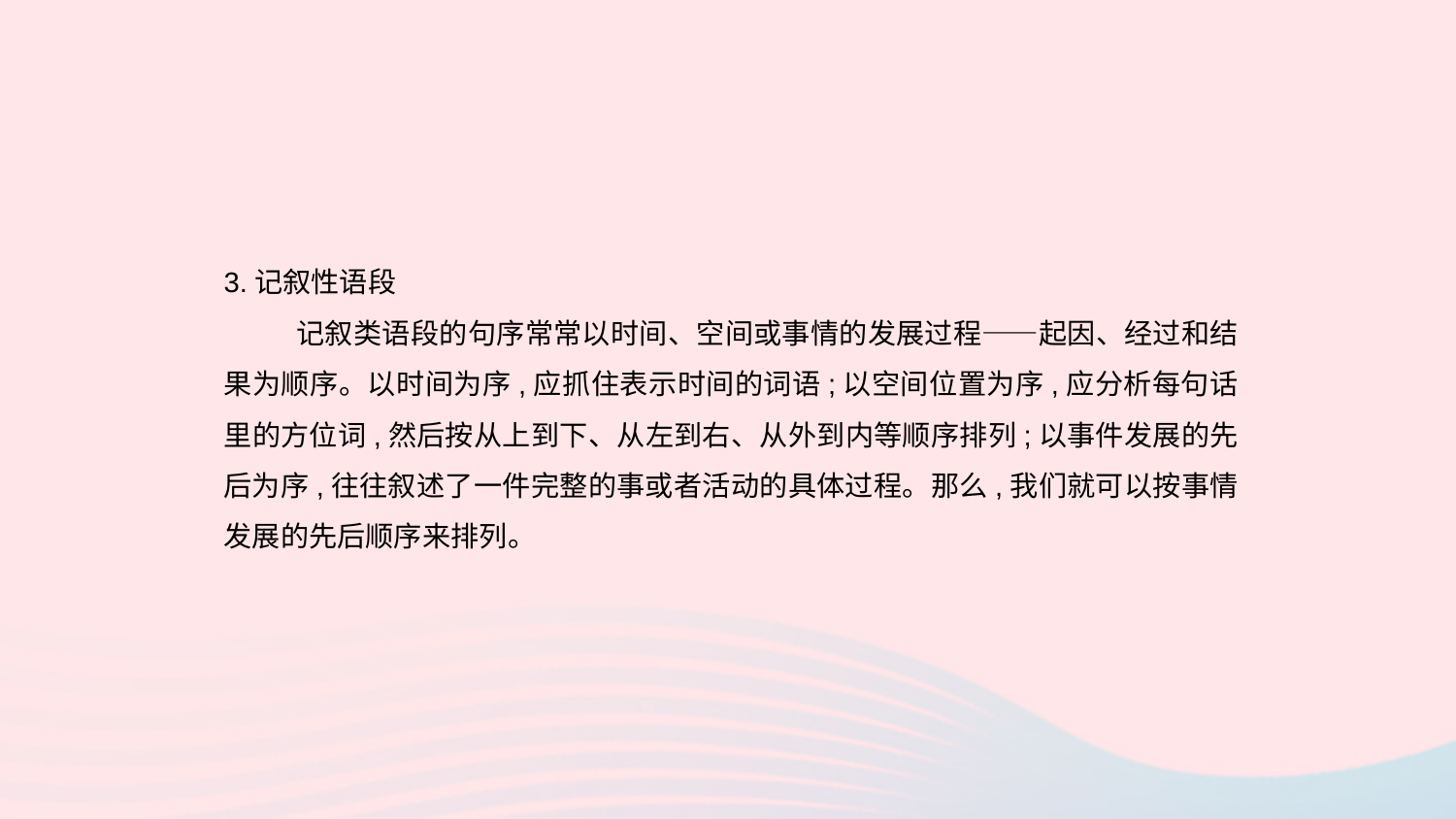

3.记叙性语段
记叙类语段的句序常常以时间、空间或事情的发展过程——起因、经过和结果为顺序。以时间为序,应抓住表示时间的词语;以空间位置为序,应分析每句话里的方位词,然后按从上到下、从左到右、从外到内等顺序排列;以事件发展的先后为序,往往叙述了一件完整的事或者活动的具体过程。那么,我们就可以按事情发展的先后顺序来排列。